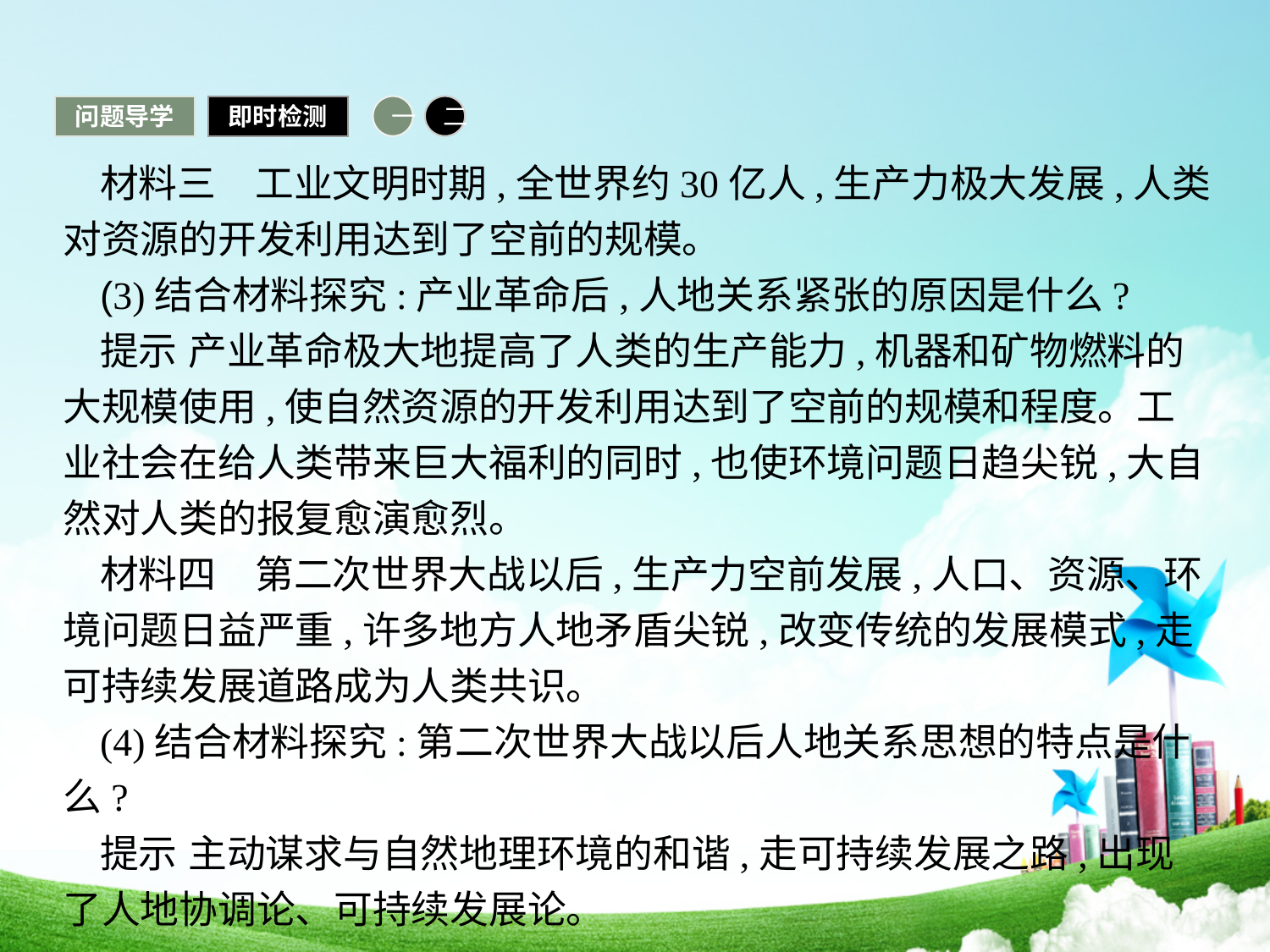

问题导学
即时检测
一
二
材料三　工业文明时期,全世界约30亿人,生产力极大发展,人类对资源的开发利用达到了空前的规模。
(3)结合材料探究:产业革命后,人地关系紧张的原因是什么?
提示 产业革命极大地提高了人类的生产能力,机器和矿物燃料的大规模使用,使自然资源的开发利用达到了空前的规模和程度。工业社会在给人类带来巨大福利的同时,也使环境问题日趋尖锐,大自然对人类的报复愈演愈烈。
材料四　第二次世界大战以后,生产力空前发展,人口、资源、环境问题日益严重,许多地方人地矛盾尖锐,改变传统的发展模式,走可持续发展道路成为人类共识。
(4)结合材料探究:第二次世界大战以后人地关系思想的特点是什么?
提示 主动谋求与自然地理环境的和谐,走可持续发展之路,出现了人地协调论、可持续发展论。